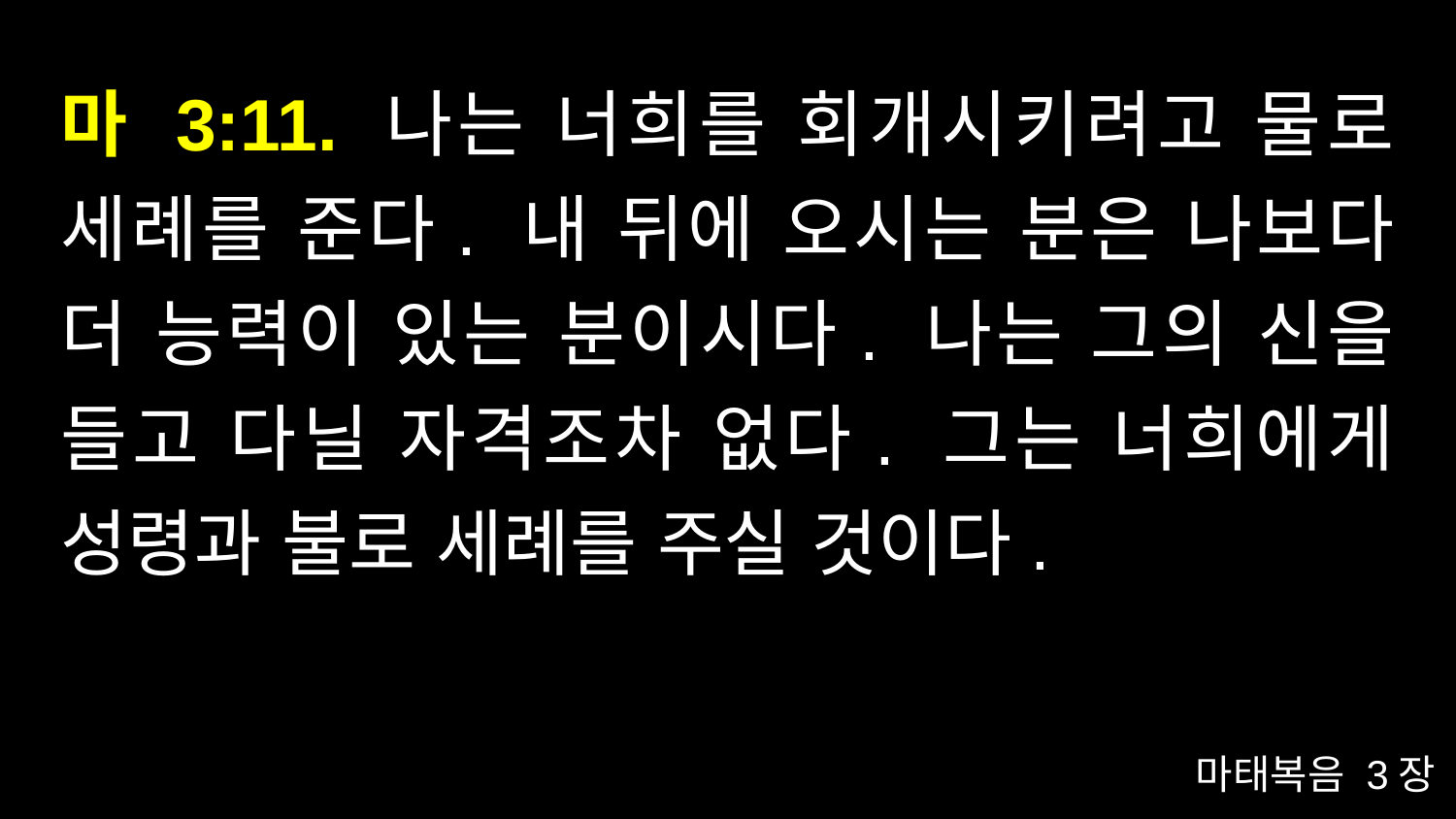

# 마 3:11. 나는 너희를 회개시키려고 물로 세례를 준다. 내 뒤에 오시는 분은 나보다 더 능력이 있는 분이시다. 나는 그의 신을 들고 다닐 자격조차 없다. 그는 너희에게 성령과 불로 세례를 주실 것이다.
마태복음 3장